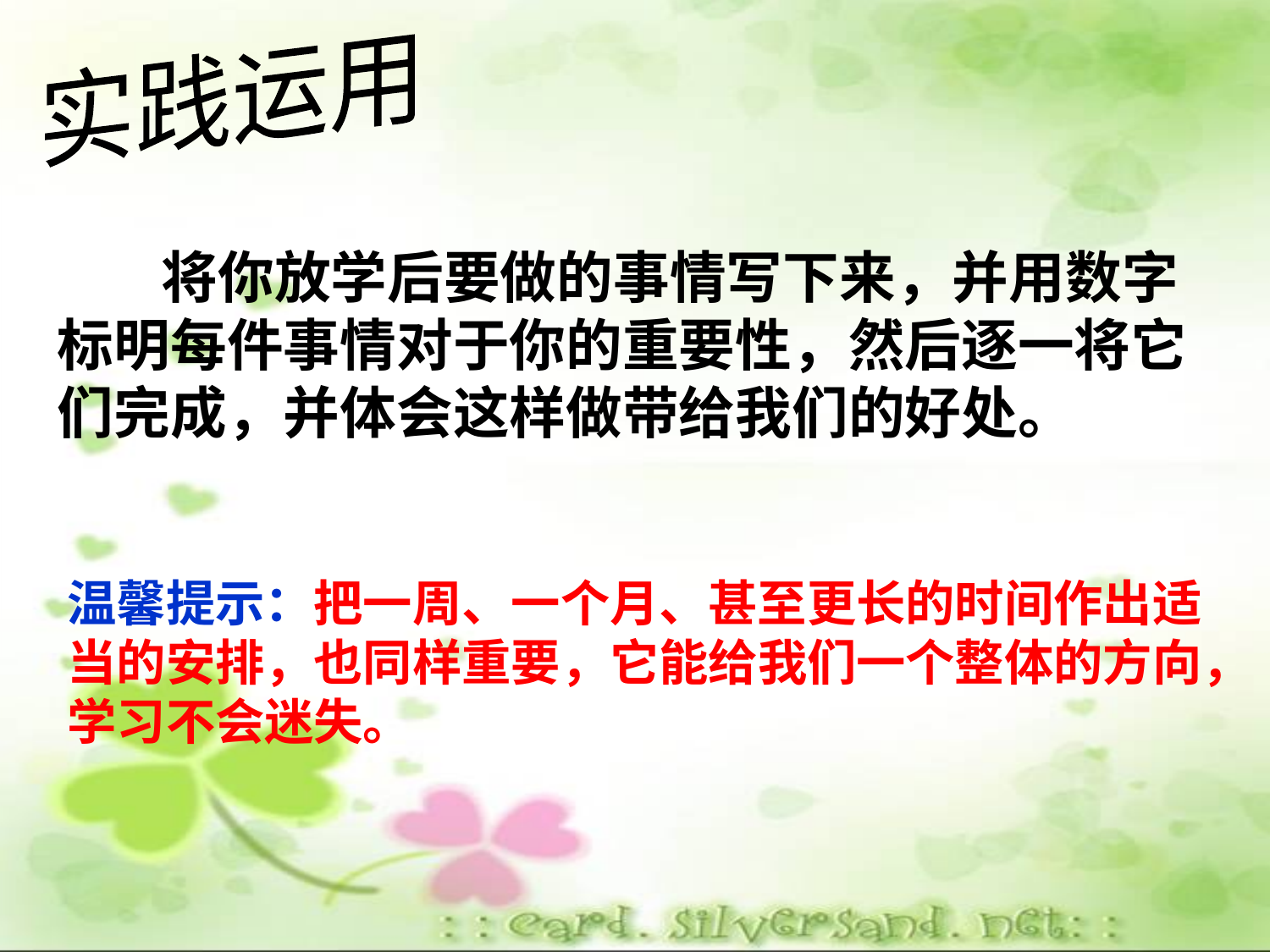

实践运用

       将你放学后要做的事情写下来，并用数字标明每件事情对于你的重要性，然后逐一将它们完成，并体会这样做带给我们的好处。

温馨提示：把一周、一个月、甚至更长的时间作出适当的安排，也同样重要，它能给我们一个整体的方向，学习不会迷失。